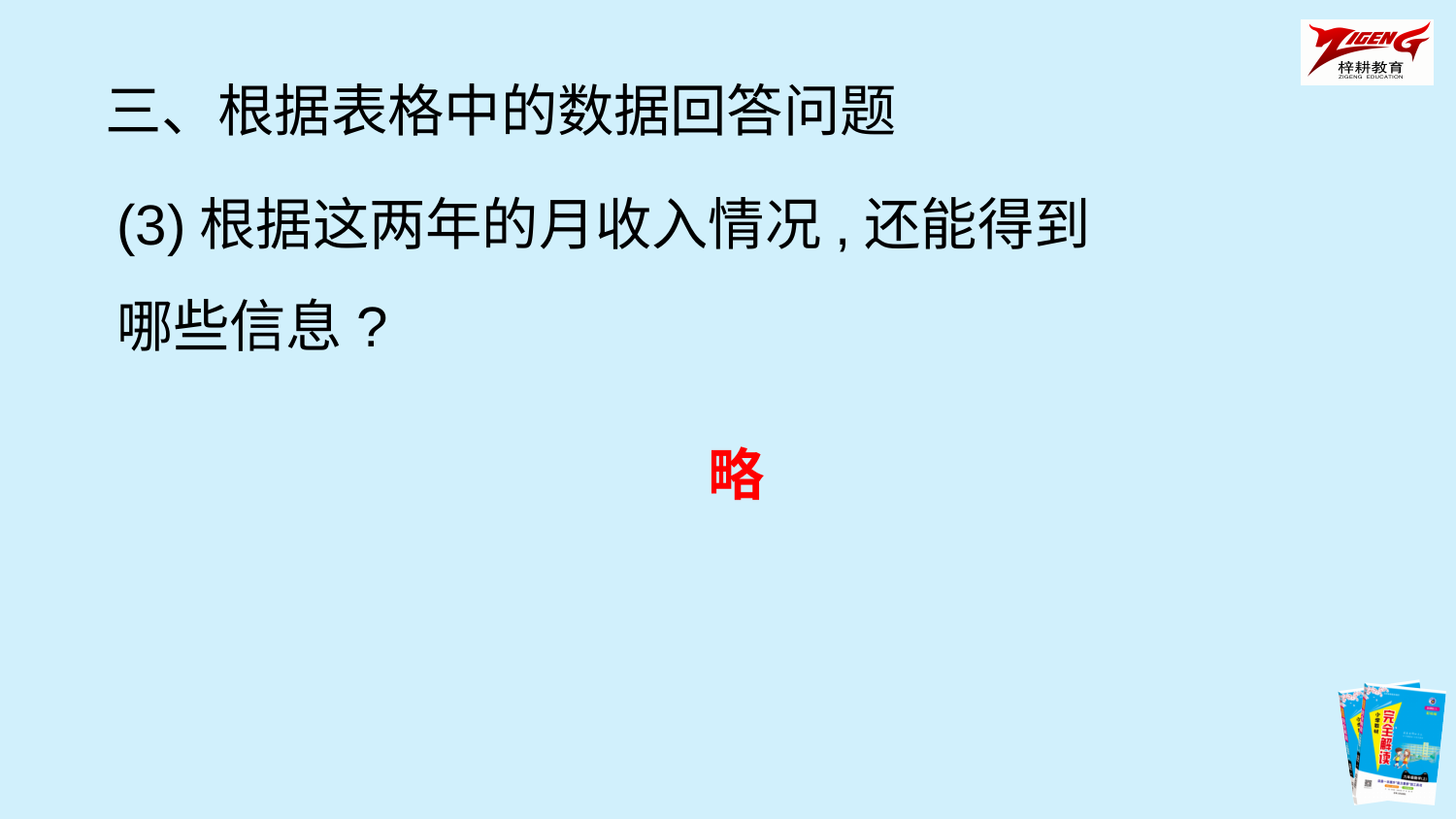

三、根据表格中的数据回答问题
(3)根据这两年的月收入情况,还能得到哪些信息?
略